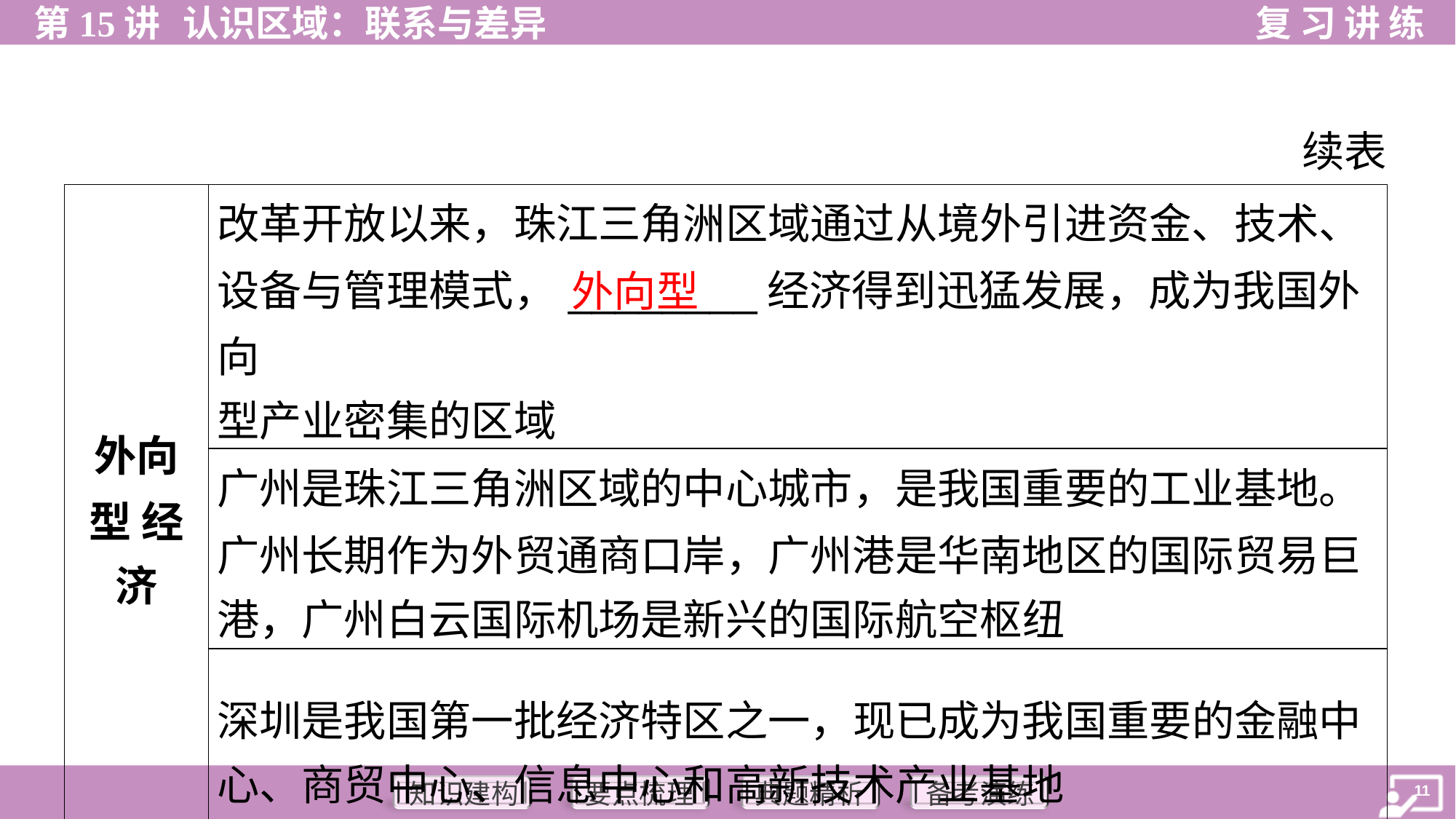

续表
| 外向 型 经 济 | 改革开放以来，珠江三角洲区域通过从境外引进资金、技术、 设备与管理模式，\_\_\_\_\_\_\_\_经济得到迅猛发展，成为我国外向 型产业密集的区域 |
| --- | --- |
|  | 广州是珠江三角洲区域的中心城市，是我国重要的工业基地。 广州长期作为外贸通商口岸，广州港是华南地区的国际贸易巨 港，广州白云国际机场是新兴的国际航空枢纽 |
|  | 深圳是我国第一批经济特区之一，现已成为我国重要的金融中 心、商贸中心、信息中心和高新技术产业基地 |
外向型